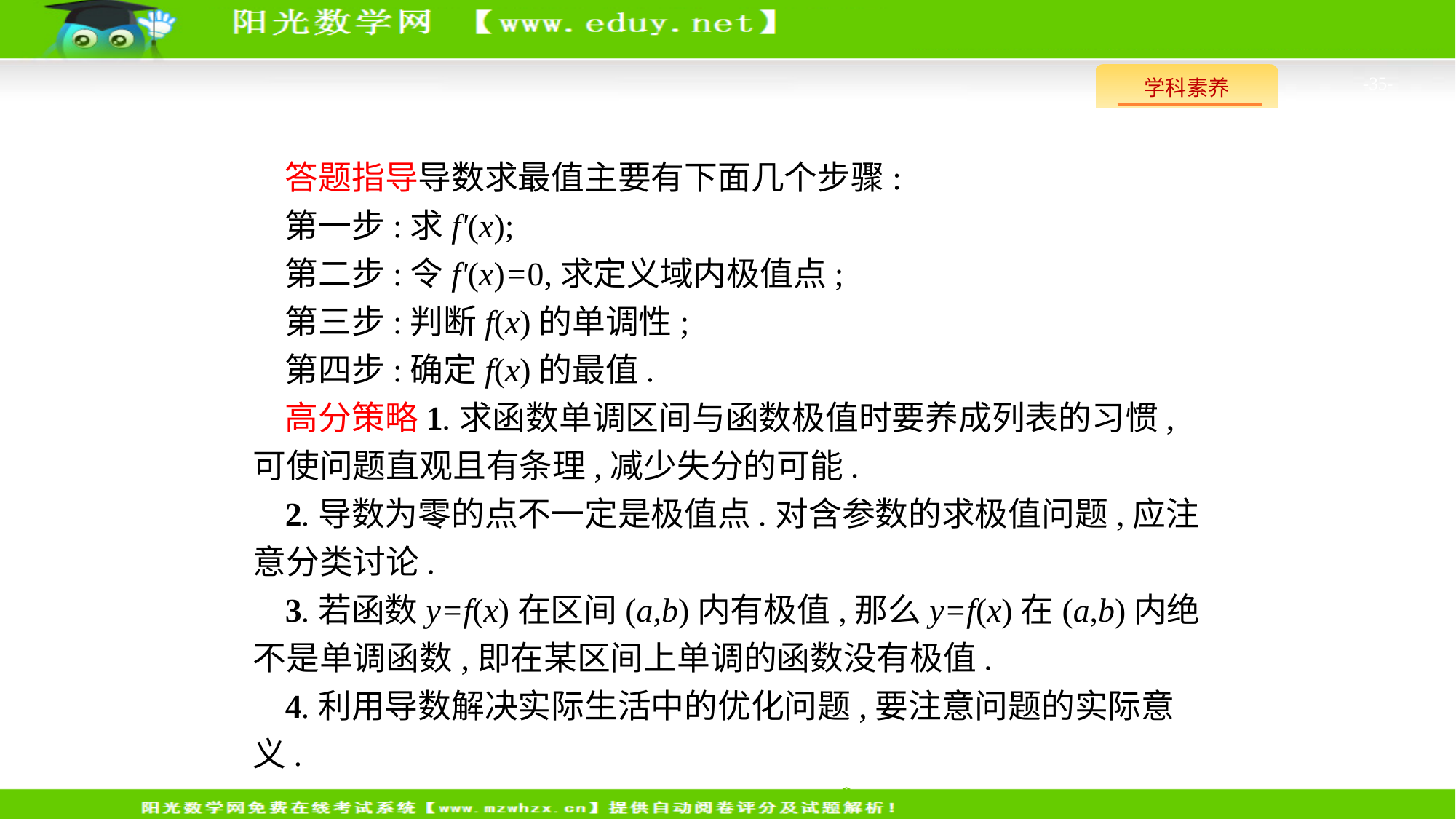

-35-
答题指导导数求最值主要有下面几个步骤:
第一步:求f'(x);
第二步:令f'(x)=0,求定义域内极值点;
第三步:判断f(x)的单调性;
第四步:确定f(x)的最值.
高分策略1.求函数单调区间与函数极值时要养成列表的习惯,可使问题直观且有条理,减少失分的可能.
2.导数为零的点不一定是极值点.对含参数的求极值问题,应注意分类讨论.
3.若函数y=f(x)在区间(a,b)内有极值,那么y=f(x)在(a,b)内绝不是单调函数,即在某区间上单调的函数没有极值.
4.利用导数解决实际生活中的优化问题,要注意问题的实际意义.